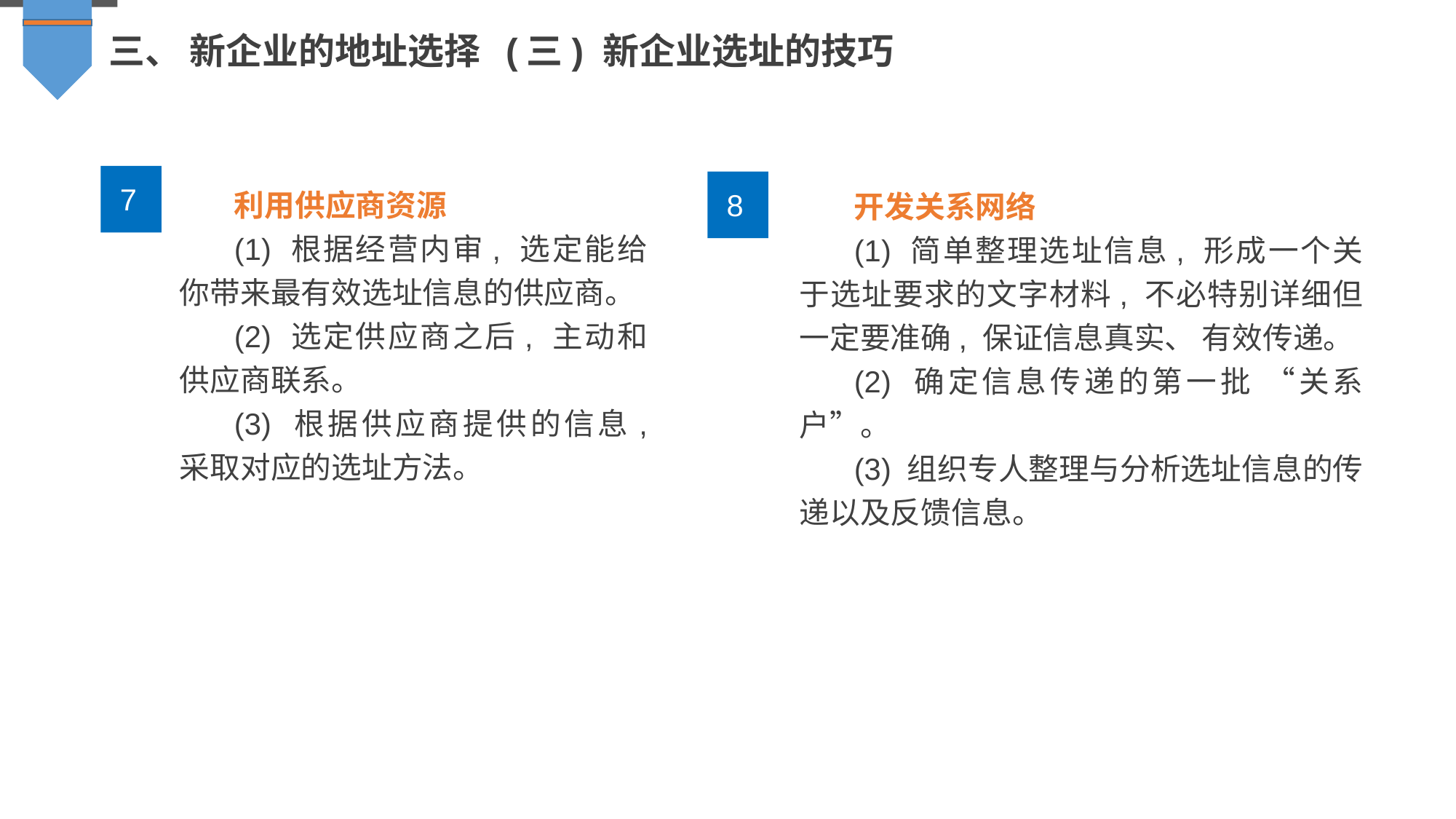

三、 新企业的地址选择  (三) 新企业选址的技巧

7
利用供应商资源
(1) 根据经营内审, 选定能给你带来最有效选址信息的供应商。
(2) 选定供应商之后, 主动和供应商联系。
(3) 根据供应商提供的信息, 采取对应的选址方法。
开发关系网络
(1) 简单整理选址信息, 形成一个关于选址要求的文字材料, 不必特别详细但一定要准确, 保证信息真实、 有效传递。
(2) 确定信息传递的第一批 “关系户”。
(3) 组织专人整理与分析选址信息的传递以及反馈信息。
8